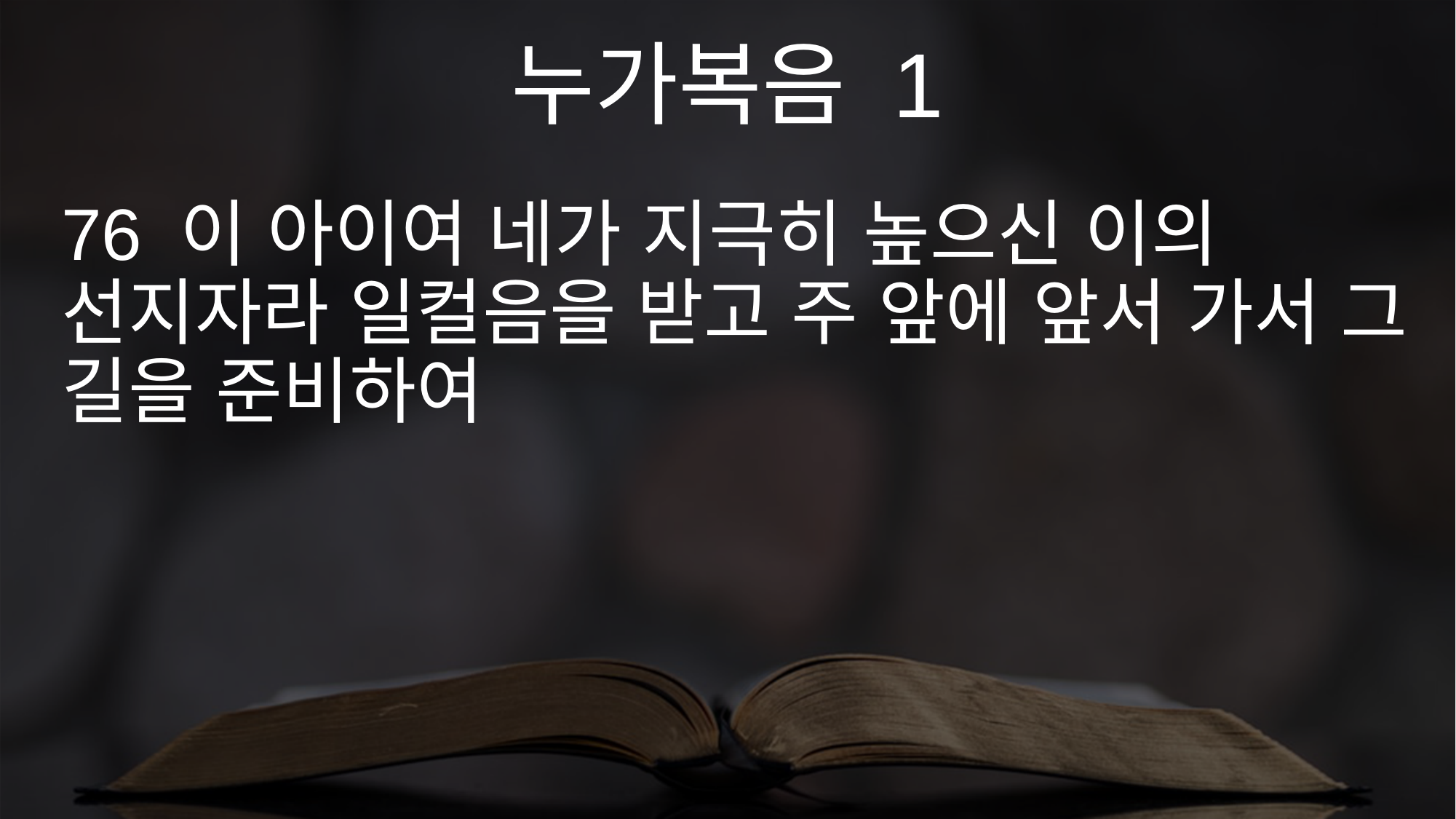

누가복음 1
76 이 아이여 네가 지극히 높으신 이의 선지자라 일컬음을 받고 주 앞에 앞서 가서 그 길을 준비하여